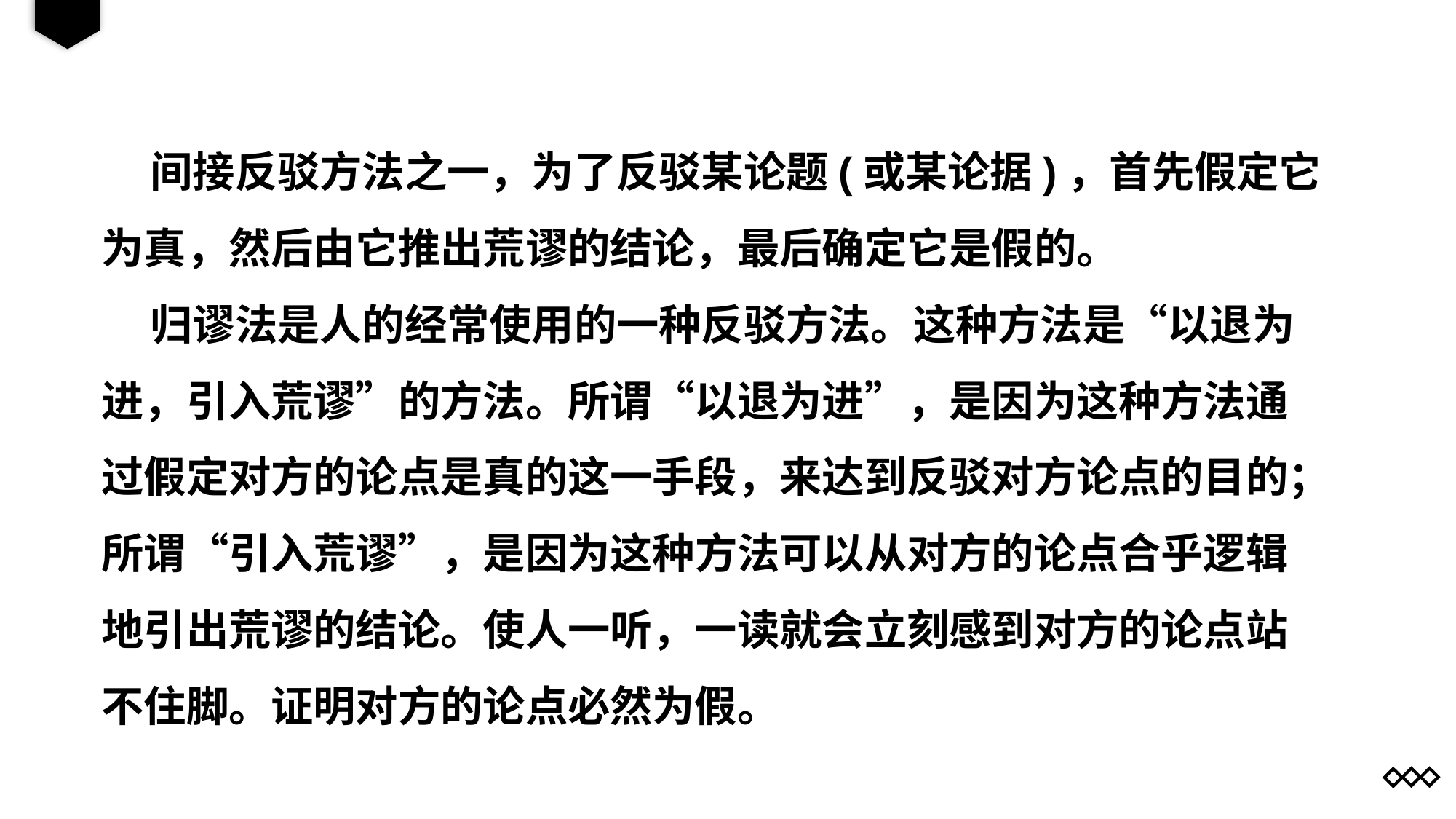

间接反驳方法之一，为了反驳某论题(或某论据)，首先假定它为真，然后由它推出荒谬的结论，最后确定它是假的。
    归谬法是人的经常使用的一种反驳方法。这种方法是“以退为进，引入荒谬”的方法。所谓“以退为进”，是因为这种方法通过假定对方的论点是真的这一手段，来达到反驳对方论点的目的；所谓“引入荒谬”，是因为这种方法可以从对方的论点合乎逻辑地引出荒谬的结论。使人一听，一读就会立刻感到对方的论点站不住脚。证明对方的论点必然为假。